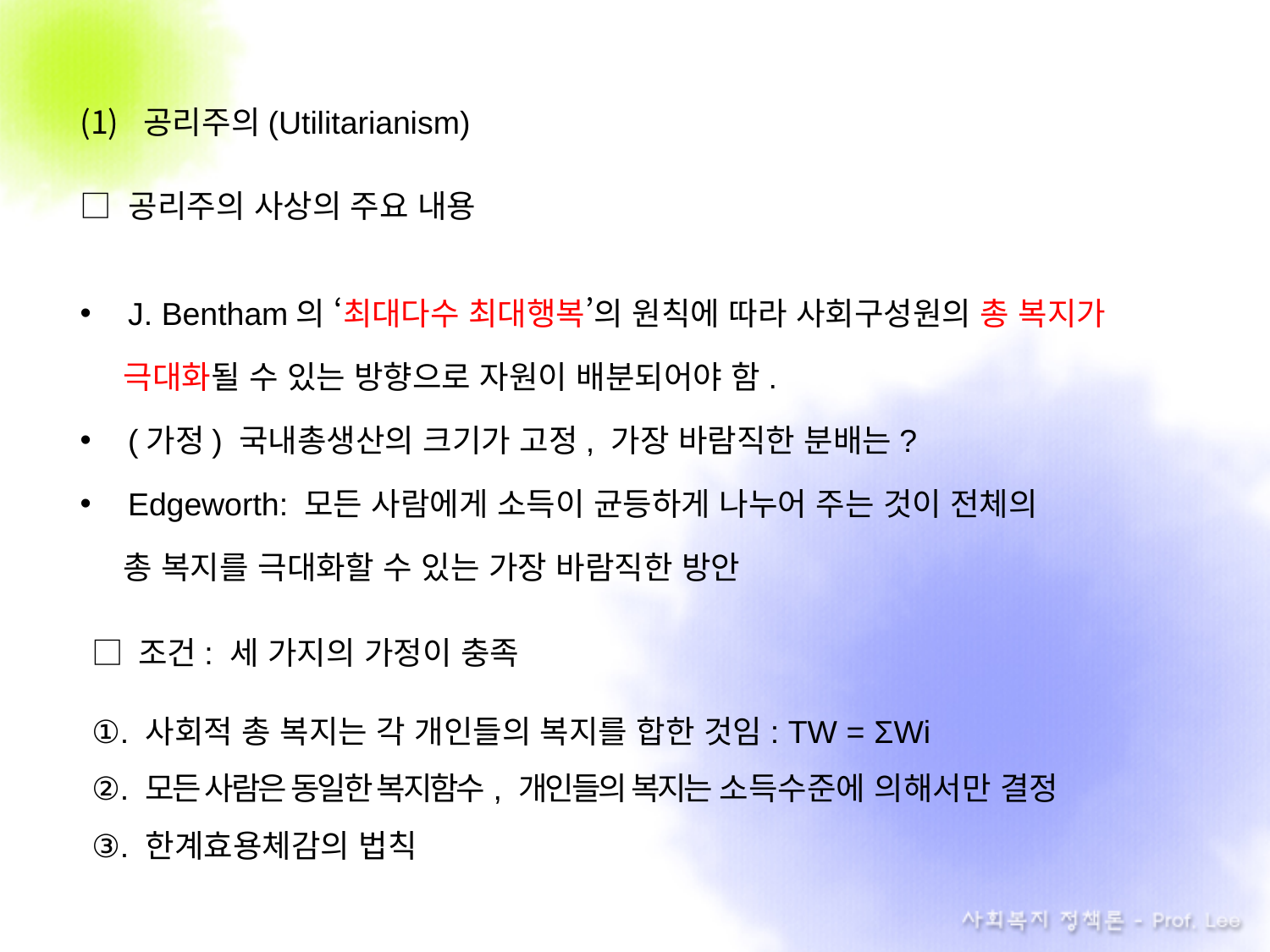

공리주의(Utilitarianism)

□ 공리주의 사상의 주요 내용

J. Bentham의 ‘최대다수 최대행복’의 원칙에 따라 사회구성원의 총 복지가
    극대화될 수 있는 방향으로 자원이 배분되어야 함.
(가정) 국내총생산의 크기가 고정, 가장 바람직한 분배는?
Edgeworth: 모든 사람에게 소득이 균등하게 나누어 주는 것이 전체의
    총 복지를 극대화할 수 있는 가장 바람직한 방안
□ 조건: 세 가지의 가정이 충족

①. 사회적 총 복지는 각 개인들의 복지를 합한 것임: TW = ΣWi
②. 모든 사람은 동일한 복지함수, 개인들의 복지는 소득수준에 의해서만 결정
③. 한계효용체감의 법칙